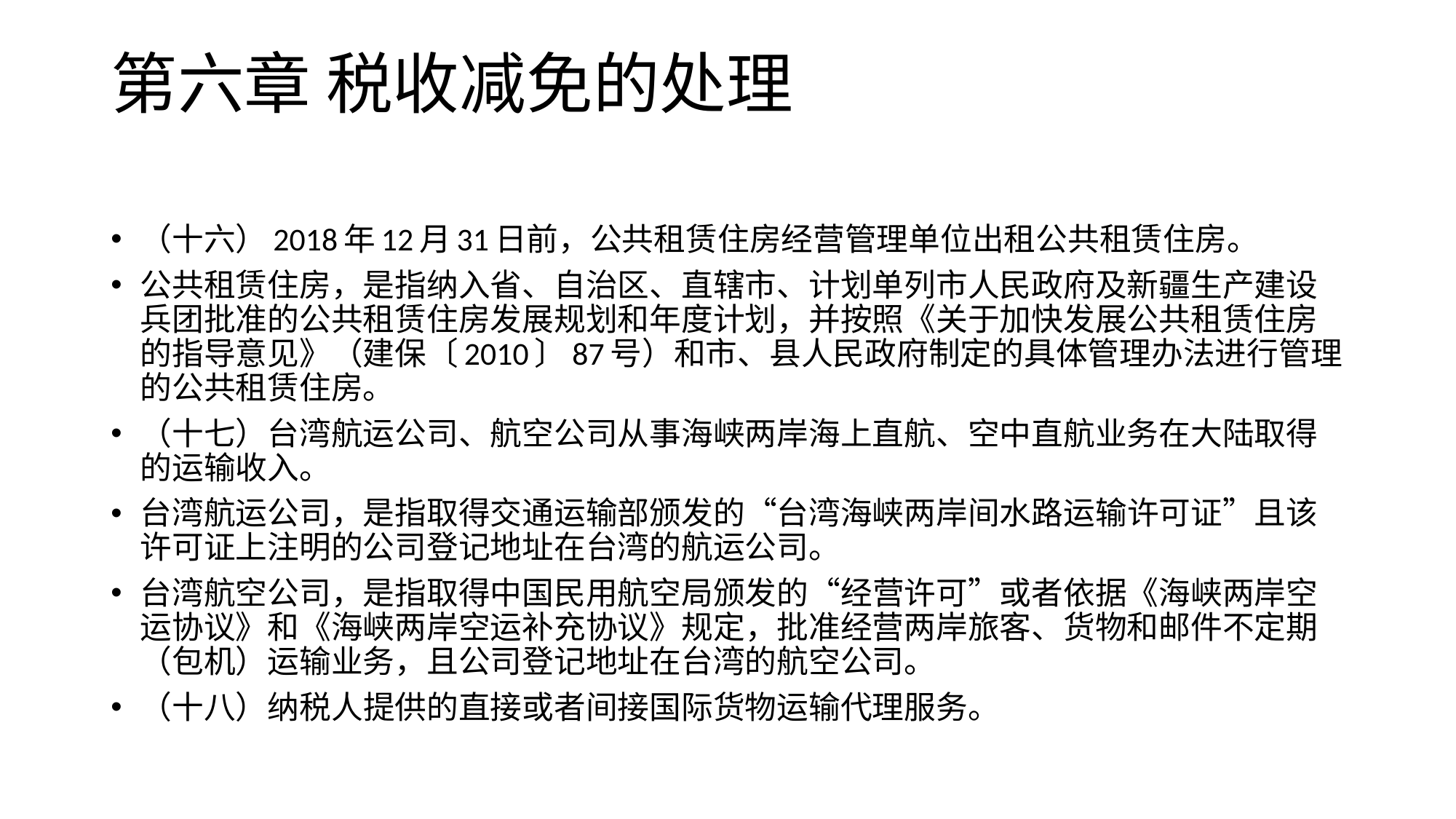

# 第六章 税收减免的处理

（十六）2018年12月31日前，公共租赁住房经营管理单位出租公共租赁住房。
公共租赁住房，是指纳入省、自治区、直辖市、计划单列市人民政府及新疆生产建设兵团批准的公共租赁住房发展规划和年度计划，并按照《关于加快发展公共租赁住房的指导意见》（建保〔2010〕87号）和市、县人民政府制定的具体管理办法进行管理的公共租赁住房。
（十七）台湾航运公司、航空公司从事海峡两岸海上直航、空中直航业务在大陆取得的运输收入。
台湾航运公司，是指取得交通运输部颁发的“台湾海峡两岸间水路运输许可证”且该许可证上注明的公司登记地址在台湾的航运公司。
台湾航空公司，是指取得中国民用航空局颁发的“经营许可”或者依据《海峡两岸空运协议》和《海峡两岸空运补充协议》规定，批准经营两岸旅客、货物和邮件不定期（包机）运输业务，且公司登记地址在台湾的航空公司。
（十八）纳税人提供的直接或者间接国际货物运输代理服务。